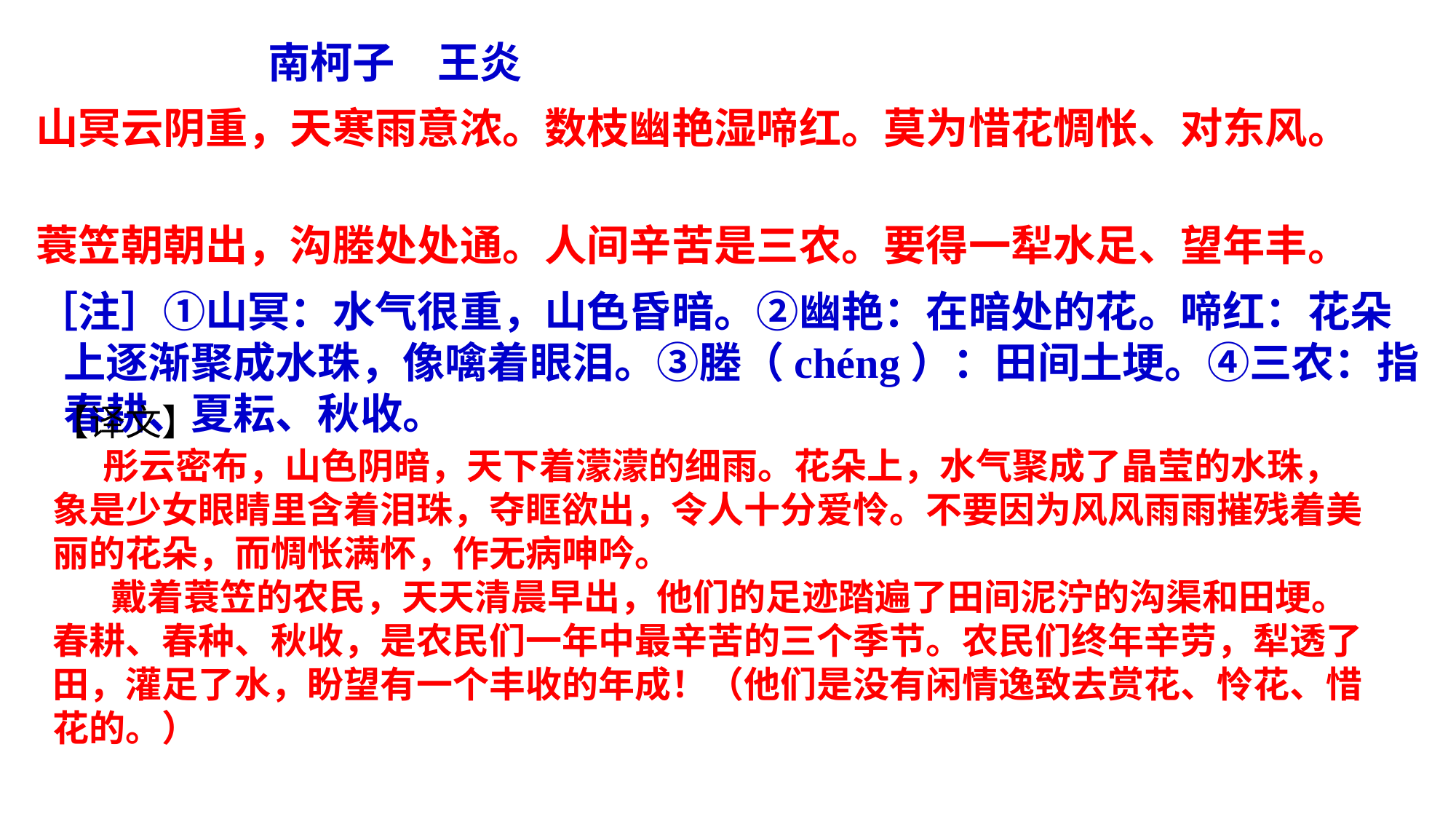

南柯子　王炎
山冥云阴重，天寒雨意浓。数枝幽艳湿啼红。莫为惜花惆怅、对东风。
蓑笠朝朝出，沟塍处处通。人间辛苦是三农。要得一犁水足、望年丰。
［注］①山冥：水气很重，山色昏暗。②幽艳：在暗处的花。啼红：花朵上逐渐聚成水珠，像噙着眼泪。③塍（chéng）：田间土埂。④三农：指春耕、夏耘、秋收。

【译文】
     彤云密布，山色阴暗，天下着濛濛的细雨。花朵上，水气聚成了晶莹的水珠，象是少女眼睛里含着泪珠，夺眶欲出，令人十分爱怜。不要因为风风雨雨摧残着美丽的花朵，而惆怅满怀，作无病呻吟。
      戴着蓑笠的农民，天天清晨早出，他们的足迹踏遍了田间泥泞的沟渠和田埂。春耕、春种、秋收，是农民们一年中最辛苦的三个季节。农民们终年辛劳，犁透了田，灌足了水，盼望有一个丰收的年成！（他们是没有闲情逸致去赏花、怜花、惜花的。）